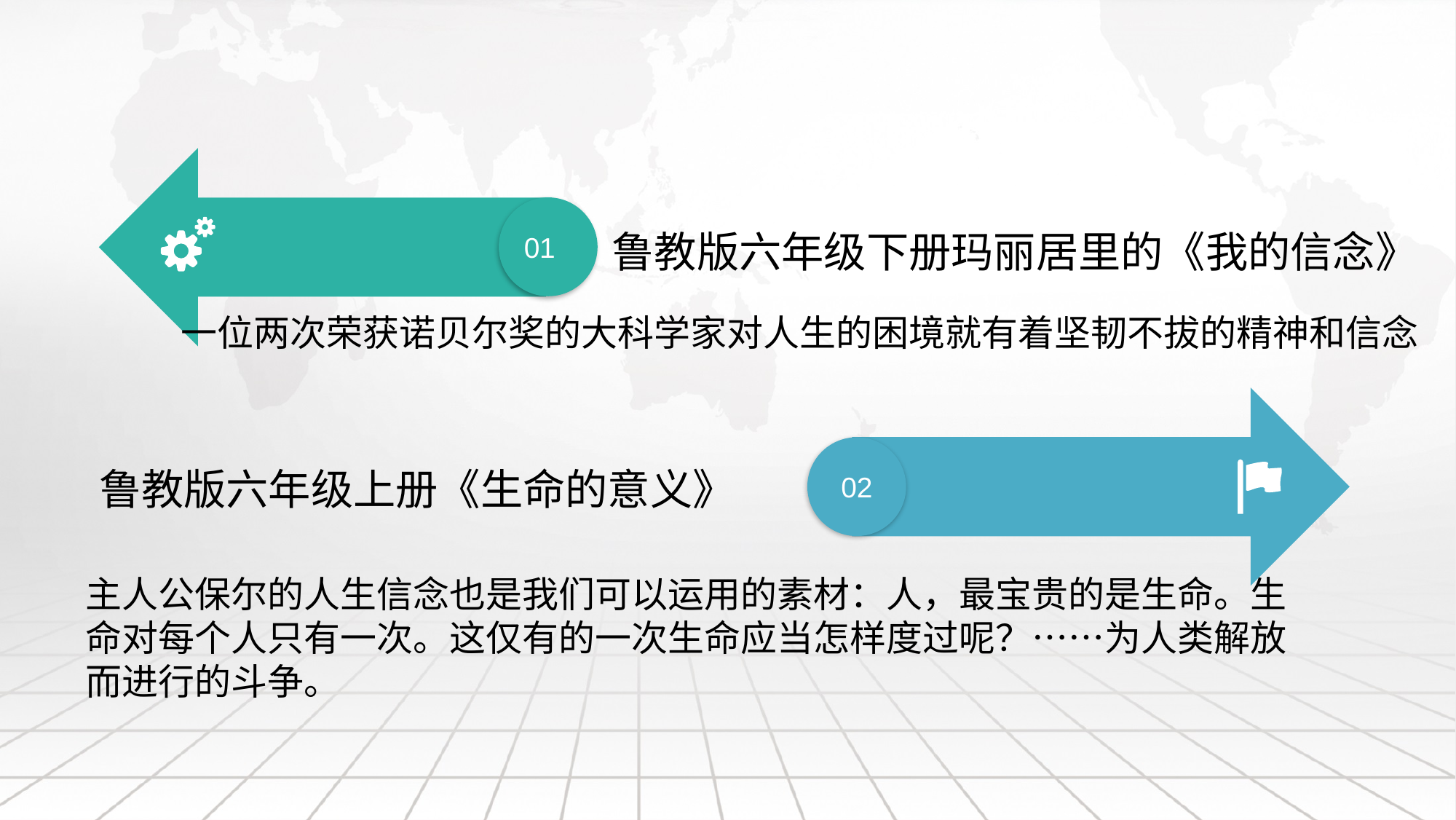

01

02

鲁教版六年级下册玛丽居里的《我的信念》
一位两次荣获诺贝尔奖的大科学家对人生的困境就有着坚韧不拔的精神和信念
鲁教版六年级上册《生命的意义》
主人公保尔的人生信念也是我们可以运用的素材：人，最宝贵的是生命。生命对每个人只有一次。这仅有的一次生命应当怎样度过呢？……为人类解放而进行的斗争。